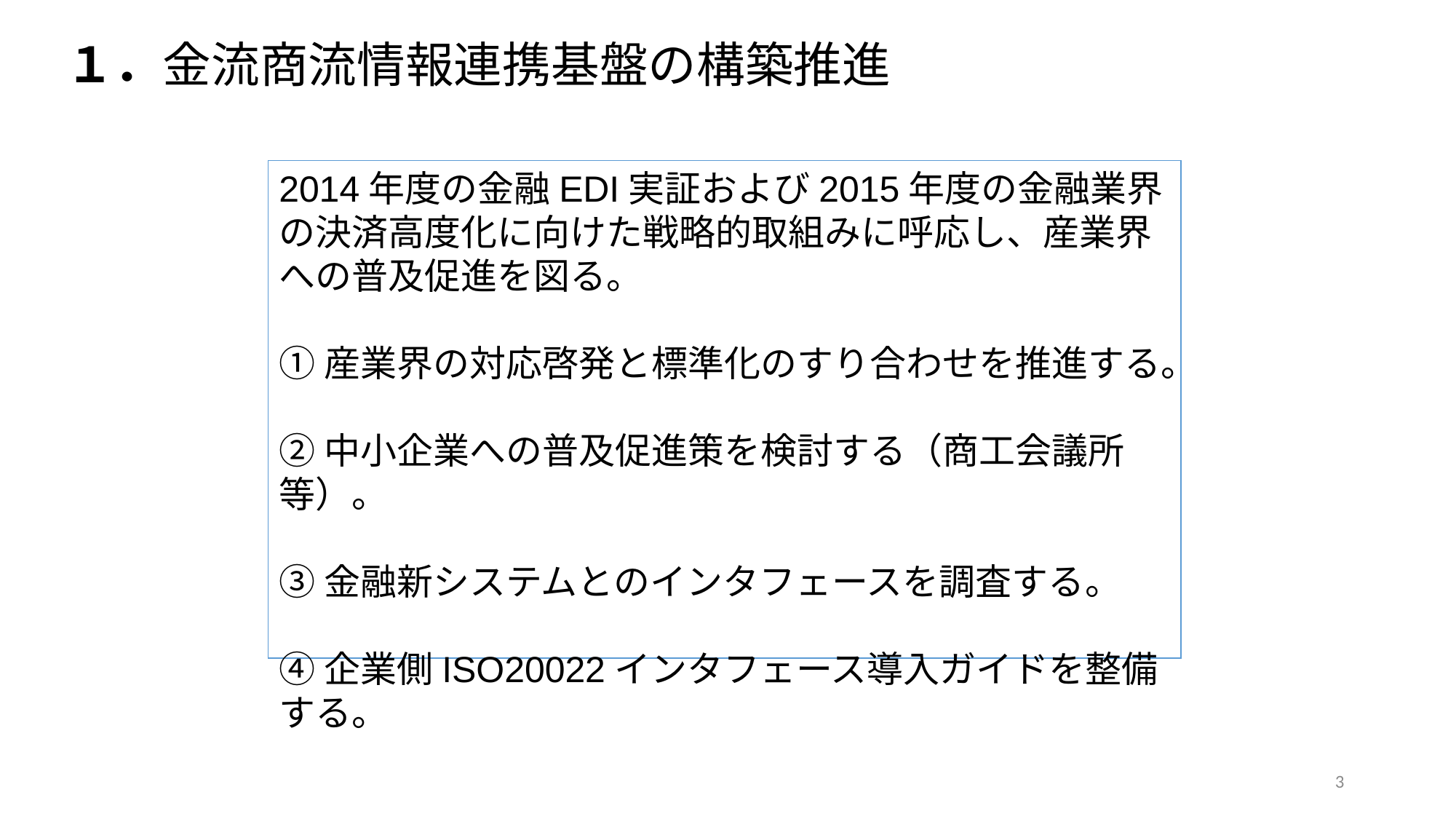

１．金流商流情報連携基盤の構築推進
2014年度の金融EDI実証および2015年度の金融業界の決済高度化に向けた戦略的取組みに呼応し、産業界への普及促進を図る。

①産業界の対応啓発と標準化のすり合わせを推進する。

②中小企業への普及促進策を検討する（商工会議所等）。

③金融新システムとのインタフェースを調査する。

④企業側ISO20022インタフェース導入ガイドを整備する。

3